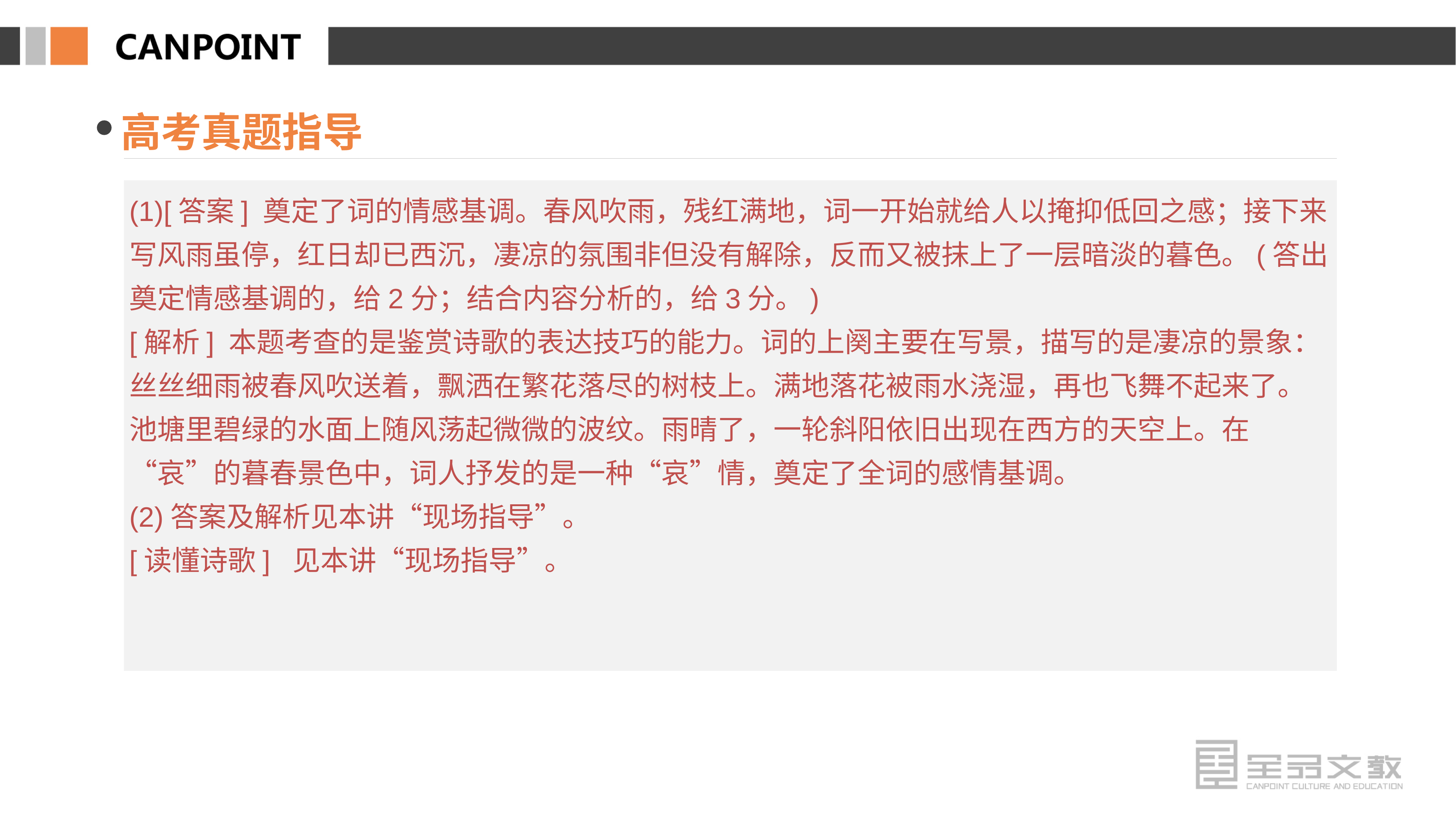

高考真题指导

(1)[答案] 奠定了词的情感基调。春风吹雨，残红满地，词一开始就给人以掩抑低回之感；接下来写风雨虽停，红日却已西沉，凄凉的氛围非但没有解除，反而又被抹上了一层暗淡的暮色。(答出奠定情感基调的，给2分；结合内容分析的，给3分。)
[解析] 本题考查的是鉴赏诗歌的表达技巧的能力。词的上阕主要在写景，描写的是凄凉的景象：丝丝细雨被春风吹送着，飘洒在繁花落尽的树枝上。满地落花被雨水浇湿，再也飞舞不起来了。池塘里碧绿的水面上随风荡起微微的波纹。雨晴了，一轮斜阳依旧出现在西方的天空上。在“哀”的暮春景色中，词人抒发的是一种“哀”情，奠定了全词的感情基调。
(2)答案及解析见本讲“现场指导”。
[读懂诗歌]  见本讲“现场指导”。